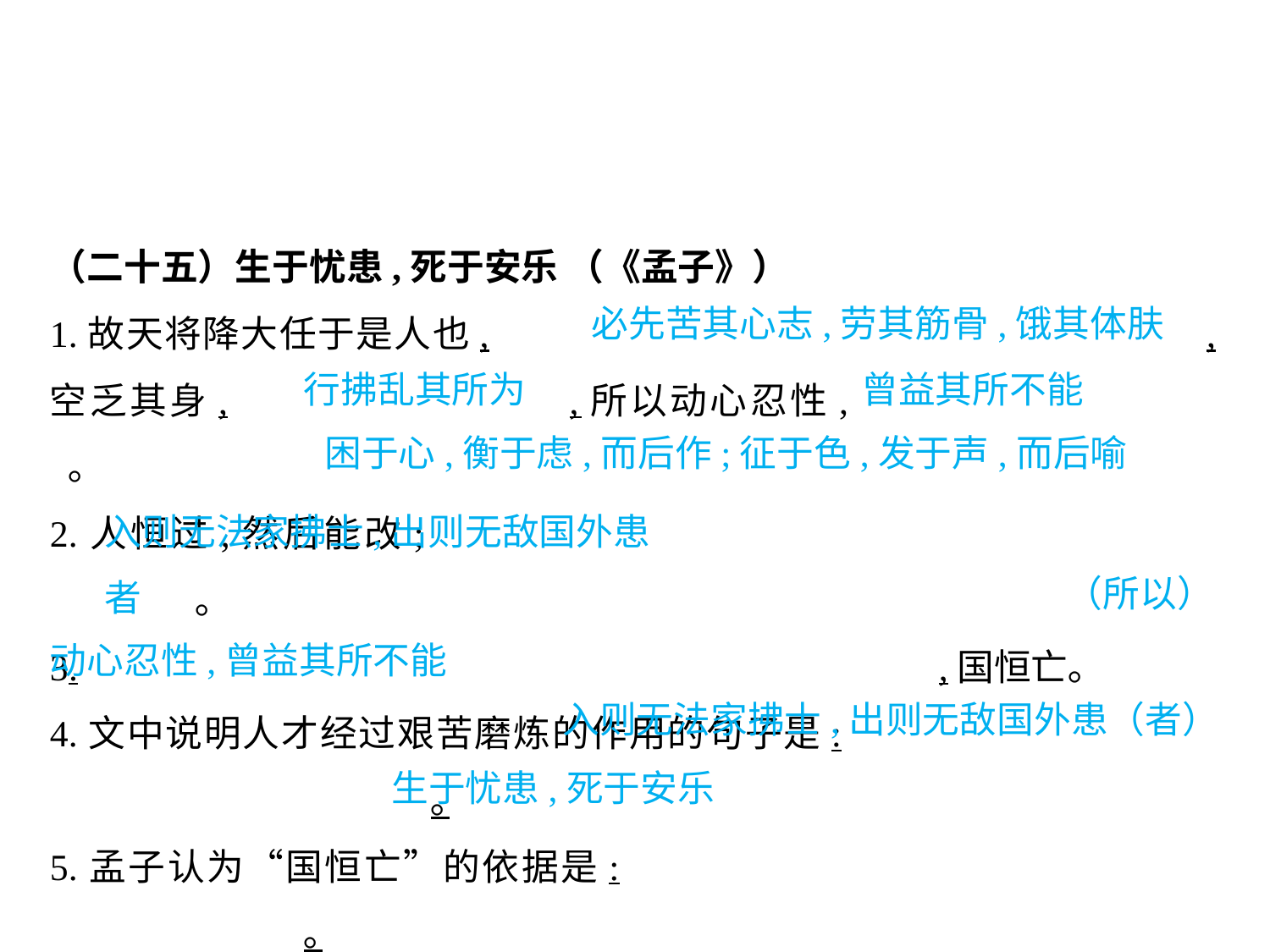

（二十五）生于忧患,死于安乐 （《孟子》）
1.故天将降大任于是人也,						,空乏其身,			,所以动心忍性,			 ｡
2.人恒过,然后能改;								 ｡
3.							,国恒亡｡
4.文中说明人才经过艰苦磨炼的作用的句子是:							｡
5.孟子认为“国恒亡”的依据是:							｡
6.文章的中心论点是:				｡
				   必先苦其心志,劳其筋骨,饿其体肤			行拂乱其所为			      曾益其所不能
困于心,衡于虑,而后作;征于色,发于声,而后喻
入则无法家拂士,出则无敌国外患者
								（所以）动心忍性,曾益其所不能
入则无法家拂士,出则无敌国外患（者）
生于忧患,死于安乐